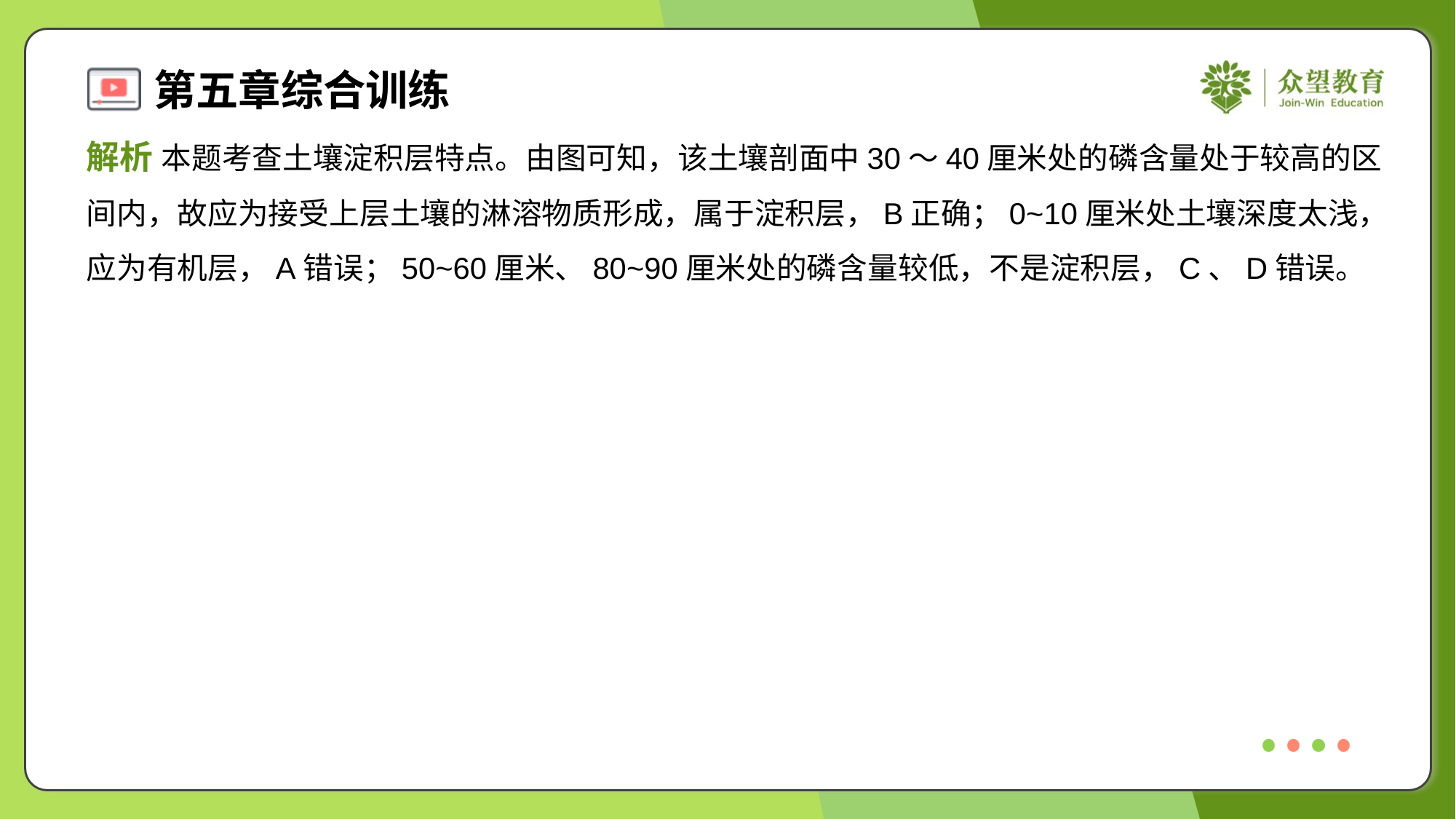

解析 本题考查土壤淀积层特点。由图可知，该土壤剖面中30～40厘米处的磷含量处于较高的区
间内，故应为接受上层土壤的淋溶物质形成，属于淀积层，B正确；0~10厘米处土壤深度太浅，
应为有机层，A错误；50~60厘米、80~90厘米处的磷含量较低，不是淀积层，C、D错误。